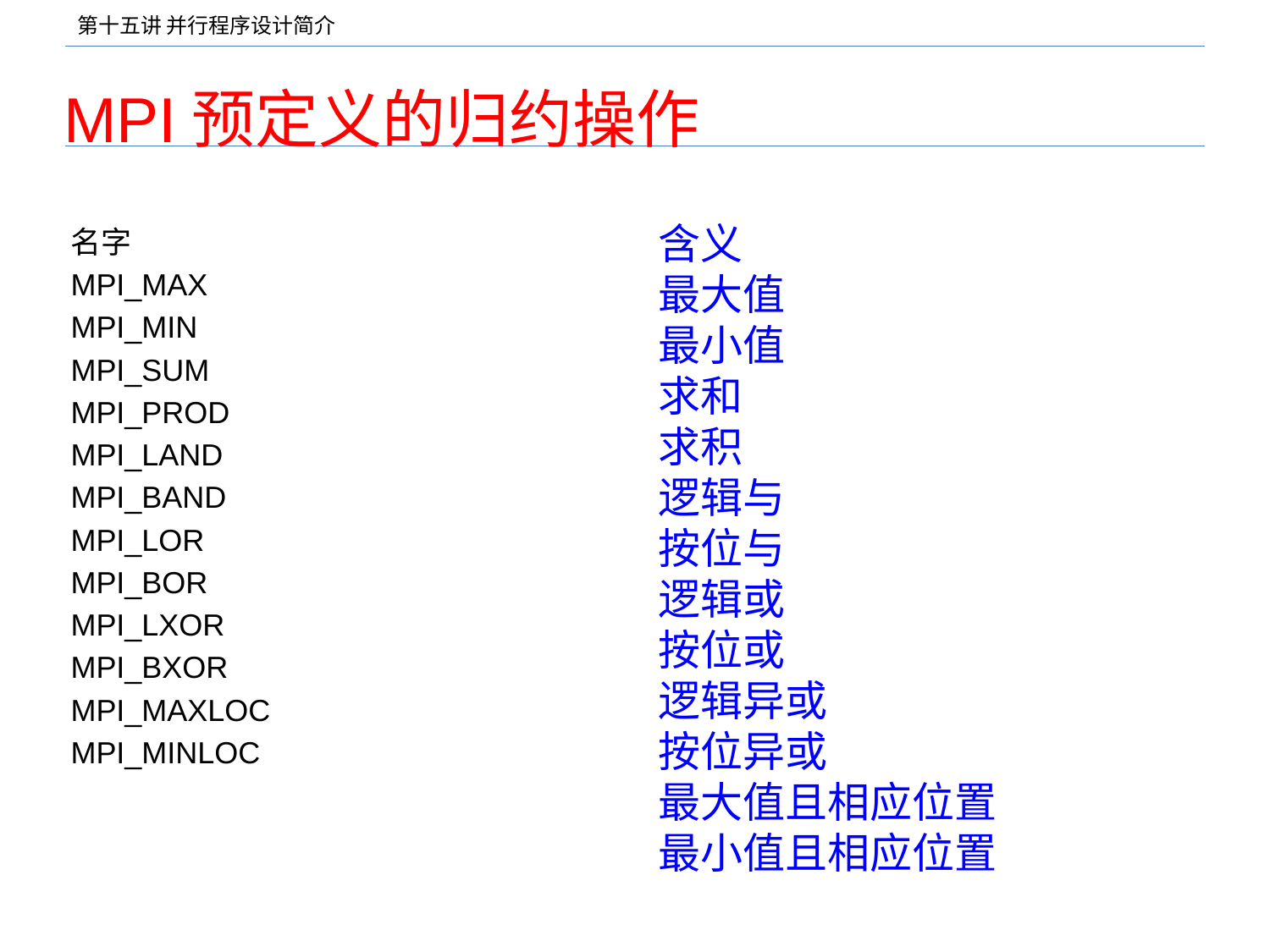

# MPI预定义的归约操作
含义
最大值
最小值
求和
求积
逻辑与
按位与
逻辑或
按位或
逻辑异或
按位异或
最大值且相应位置
最小值且相应位置

名字
MPI_MAX
MPI_MIN
MPI_SUM
MPI_PROD
MPI_LAND
MPI_BAND
MPI_LOR
MPI_BOR
MPI_LXOR
MPI_BXOR
MPI_MAXLOC
MPI_MINLOC